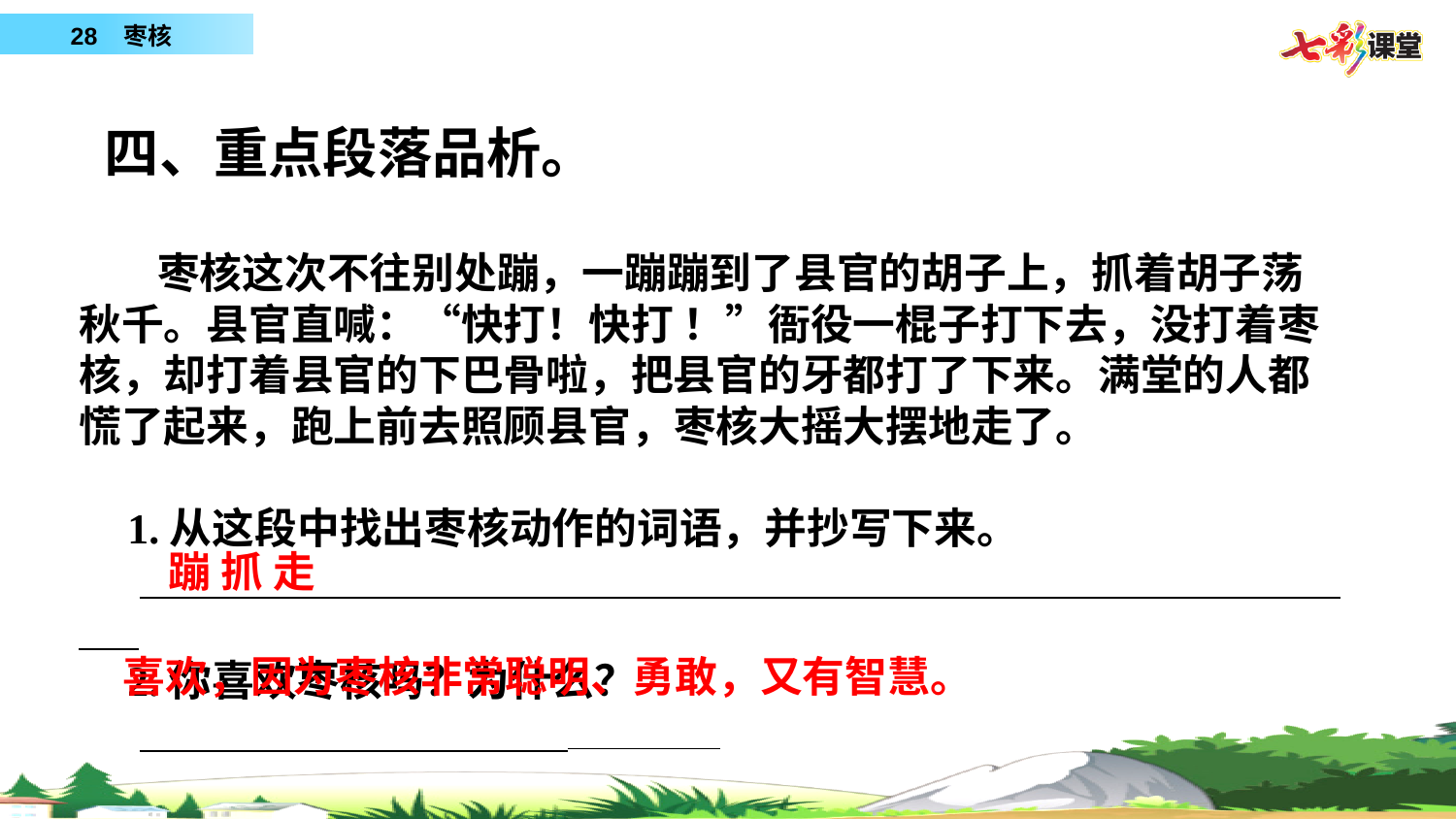

四、重点段落品析。
  枣核这次不往别处蹦，一蹦蹦到了县官的胡子上，抓着胡子荡秋千。县官直喊：“快打！快打 ！”衙役一棍子打下去，没打着枣核，却打着县官的下巴骨啦，把县官的牙都打了下来。满堂的人都慌了起来，跑上前去照顾县官，枣核大摇大摆地走了。

1.从这段中找出枣核动作的词语，并抄写下来。

2.你喜欢枣核吗？为什么？

蹦 抓 走
喜欢，因为枣核非常聪明、勇敢，又有智慧。